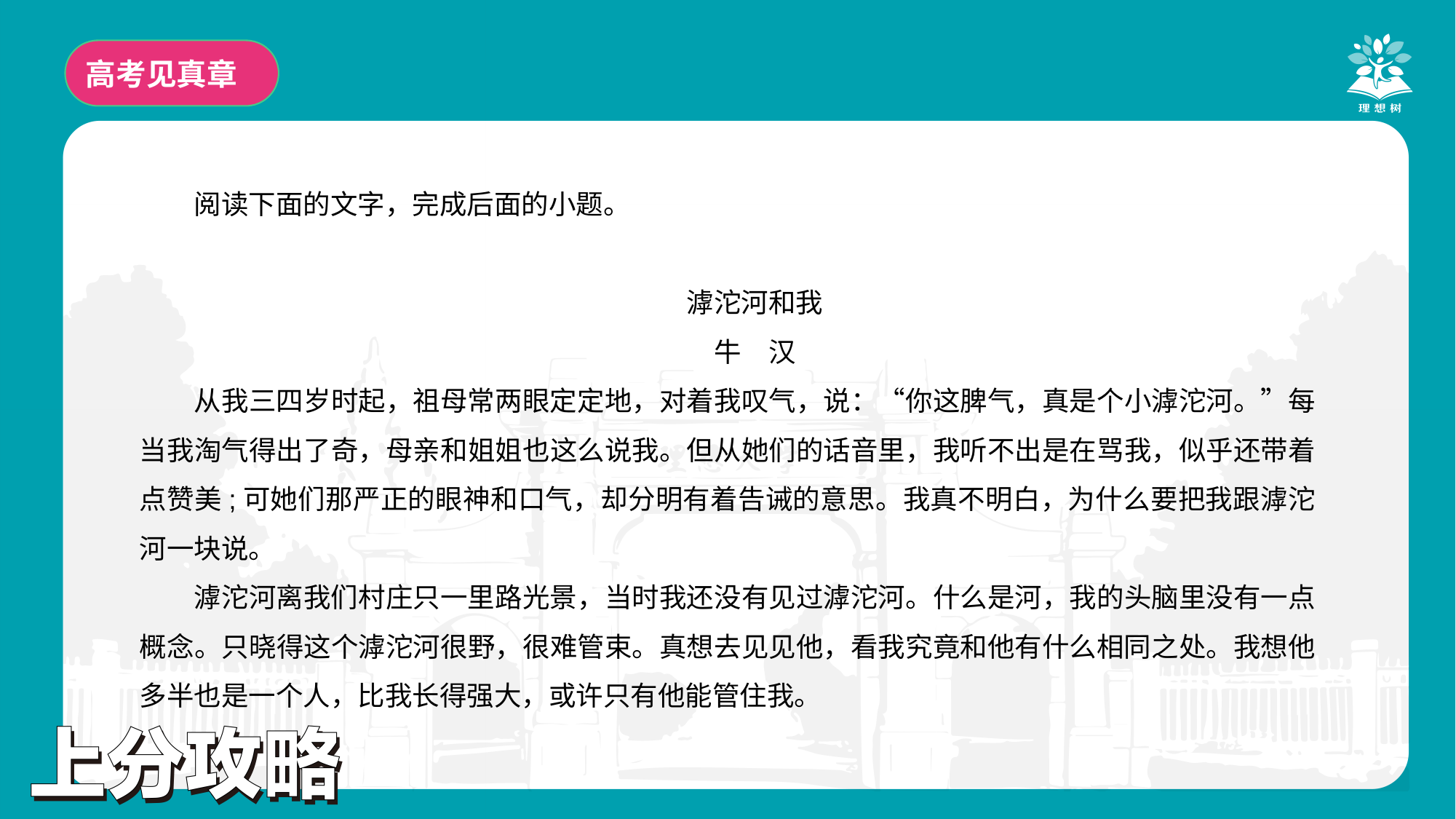

高考见真章
阅读下面的文字，完成后面的小题。

滹沱河和我
牛　汉
从我三四岁时起，祖母常两眼定定地，对着我叹气，说：“你这脾气，真是个小滹沱河。”每当我淘气得出了奇，母亲和姐姐也这么说我。但从她们的话音里，我听不出是在骂我，似乎还带着点赞美;可她们那严正的眼神和口气，却分明有着告诫的意思。我真不明白，为什么要把我跟滹沱河一块说。
滹沱河离我们村庄只一里路光景，当时我还没有见过滹沱河。什么是河，我的头脑里没有一点概念。只晓得这个滹沱河很野，很难管束。真想去见见他，看我究竟和他有什么相同之处。我想他多半也是一个人，比我长得强大，或许只有他能管住我。